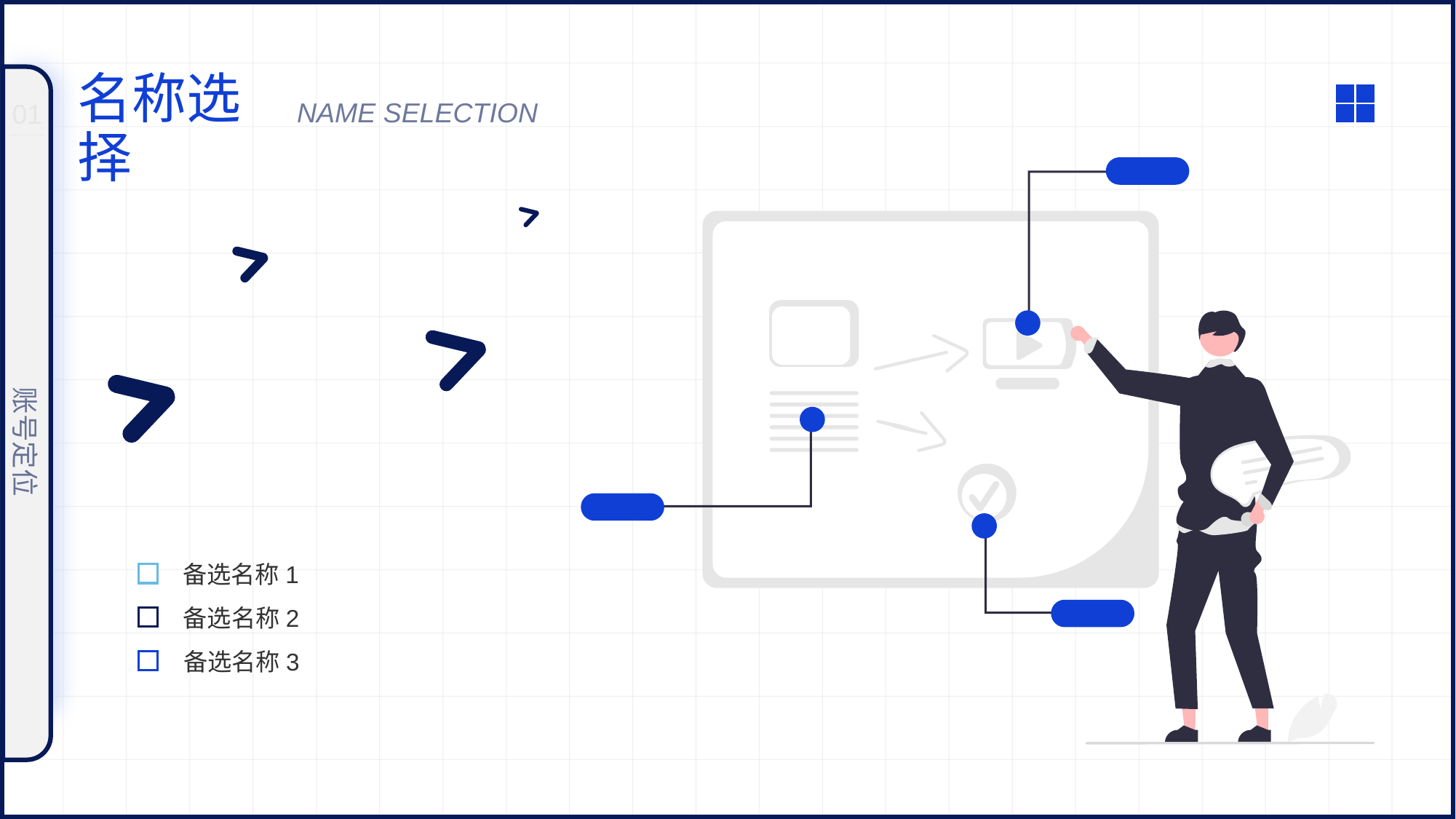

名称选择

NAME SELECTION
01

账号定位
备选名称1

备选名称2

备选名称3